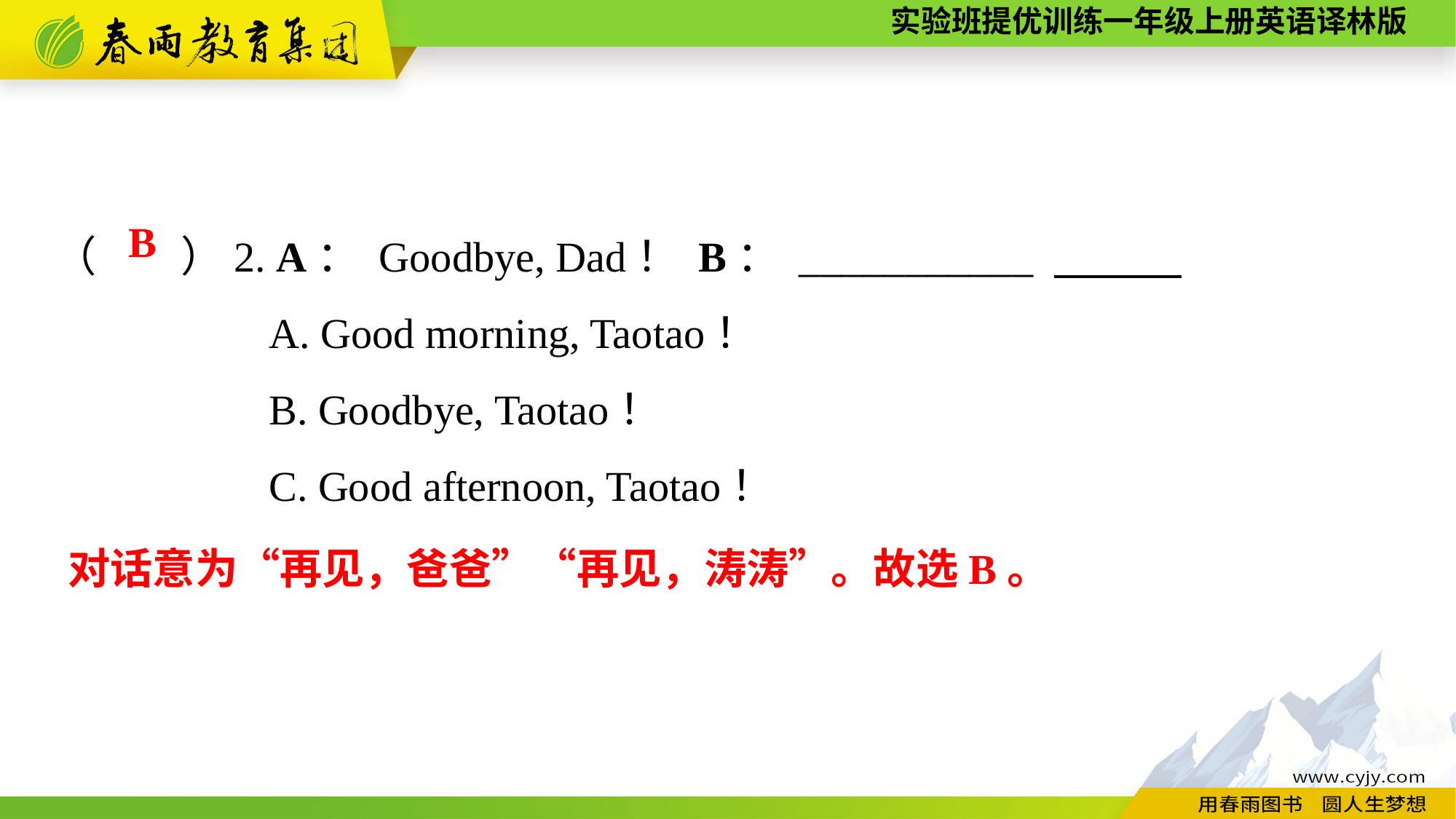

（　　）2. A： Goodbye, Dad！ B： ___________
A. Good morning, Taotao！
B. Goodbye, Taotao！
C. Good afternoon, Taotao！
B
对话意为“再见，爸爸”“再见，涛涛”。故选B。